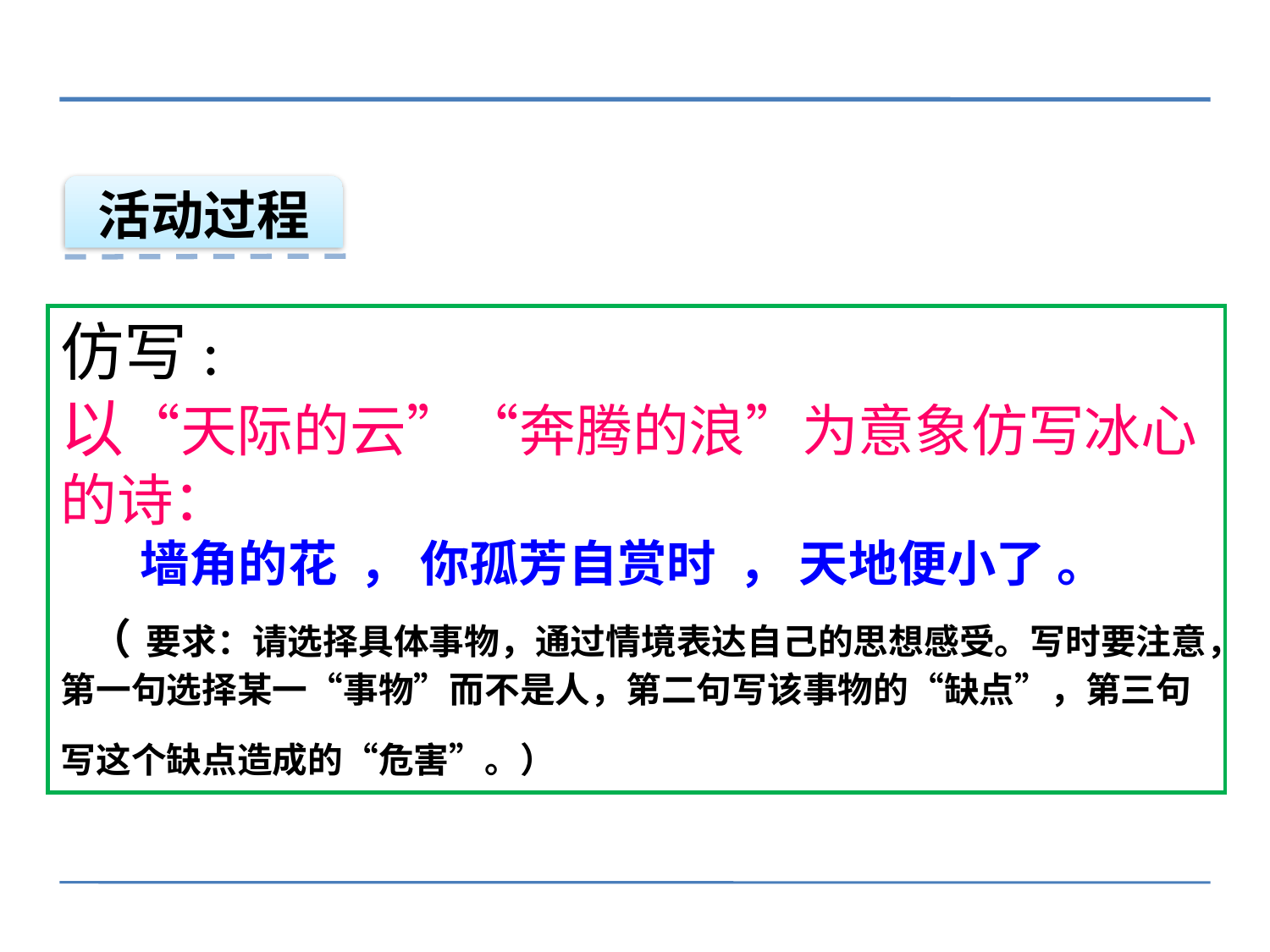

活动过程
仿写:
以“天际的云”“奔腾的浪”为意象仿写冰心的诗：
          墙角的花  ， 你孤芳自赏时  ， 天地便小了 。
  （ 要求：请选择具体事物，通过情境表达自己的思想感受。写时要注意，第一句选择某一“事物”而不是人，第二句写该事物的“缺点”，第三句写这个缺点造成的“危害”。）